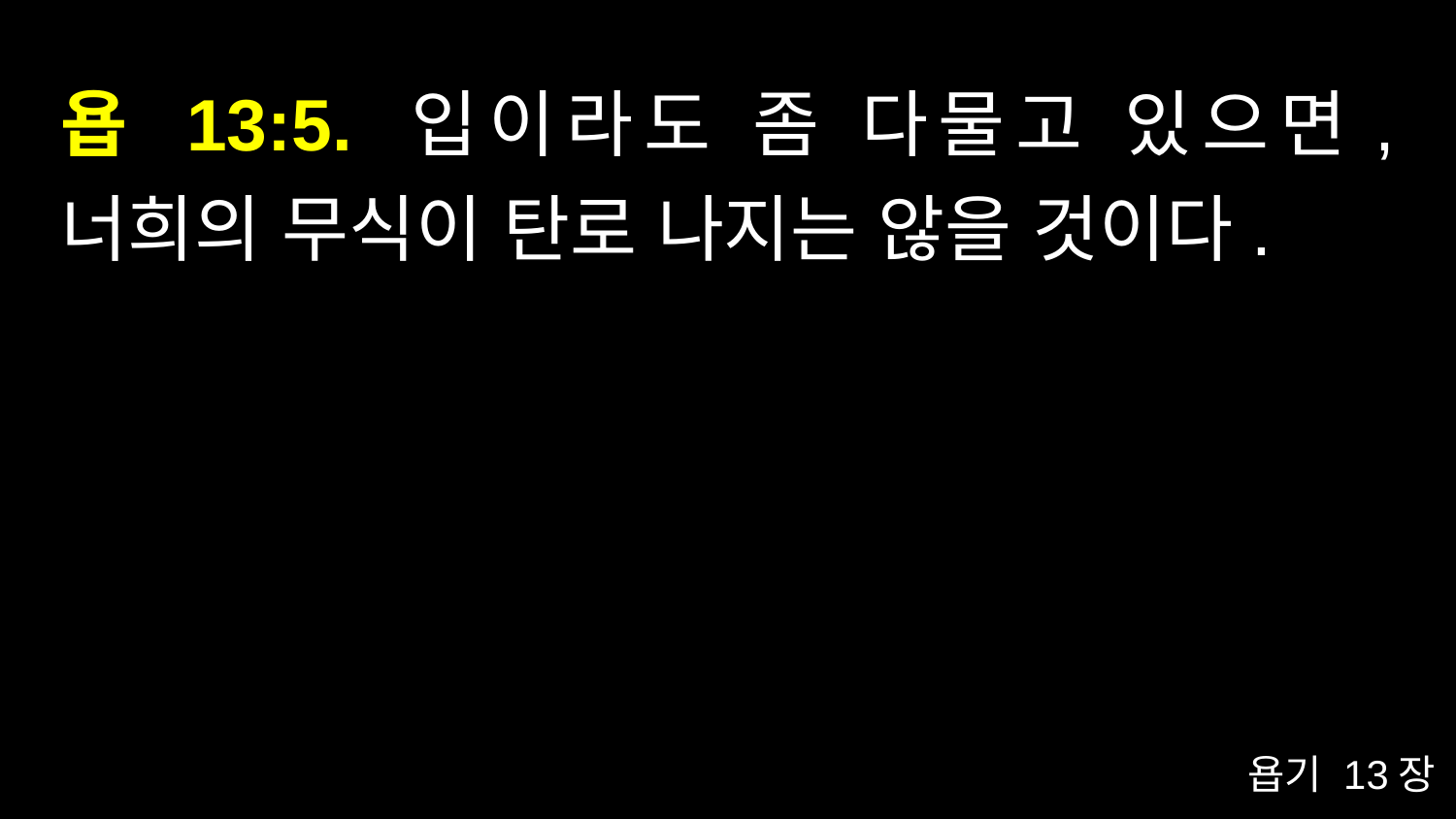

# 욥 13:5. 입이라도 좀 다물고 있으면, 너희의 무식이 탄로 나지는 않을 것이다.
욥기 13장